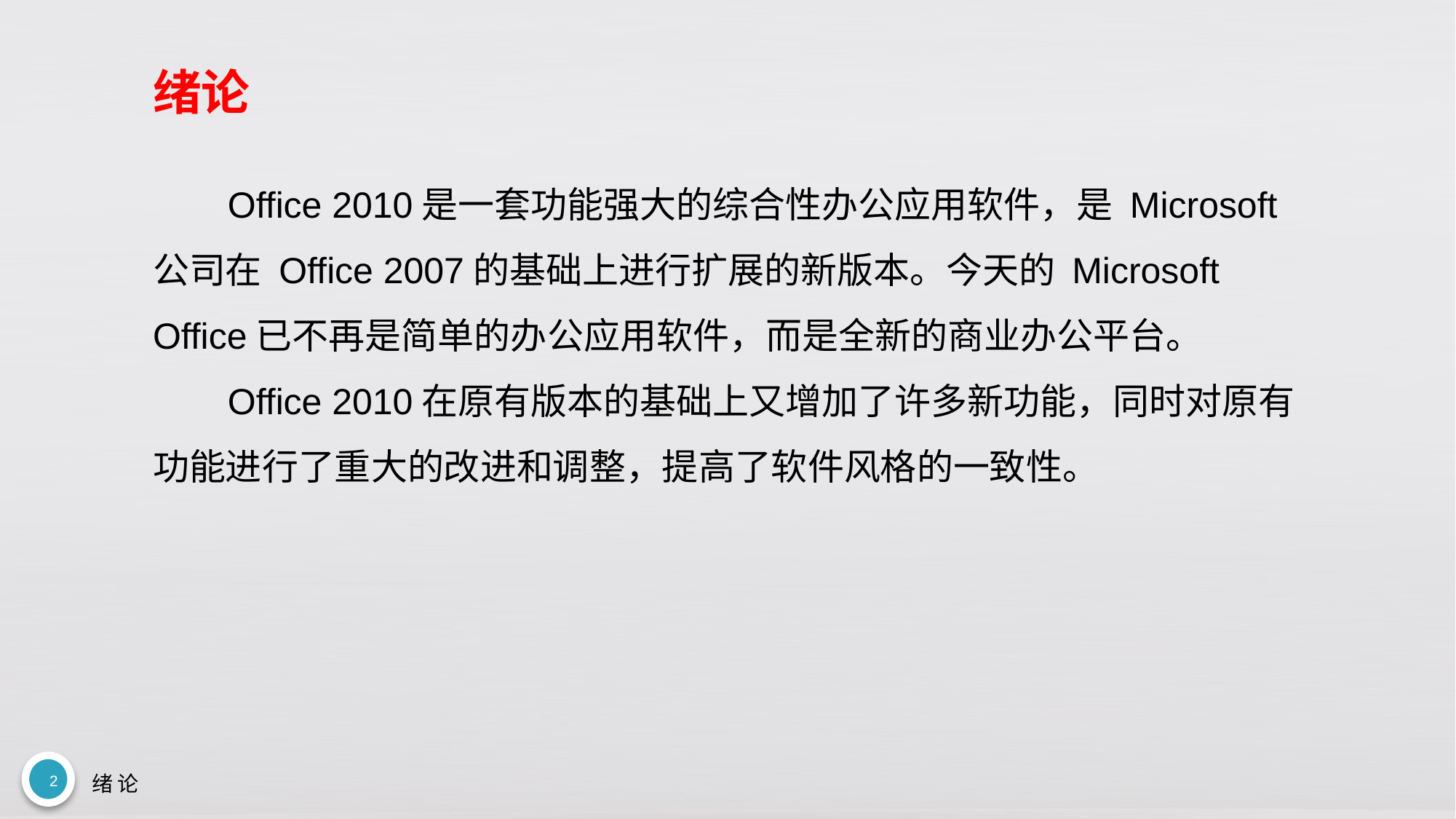

# 绪论
Office 2010是一套功能强大的综合性办公应用软件，是 Microsoft公司在 Office 2007的基础上进行扩展的新版本。今天的 Microsoft Office已不再是简单的办公应用软件，而是全新的商业办公平台。
Office 2010在原有版本的基础上又增加了许多新功能，同时对原有功能进行了重大的改进和调整，提高了软件风格的一致性。
2